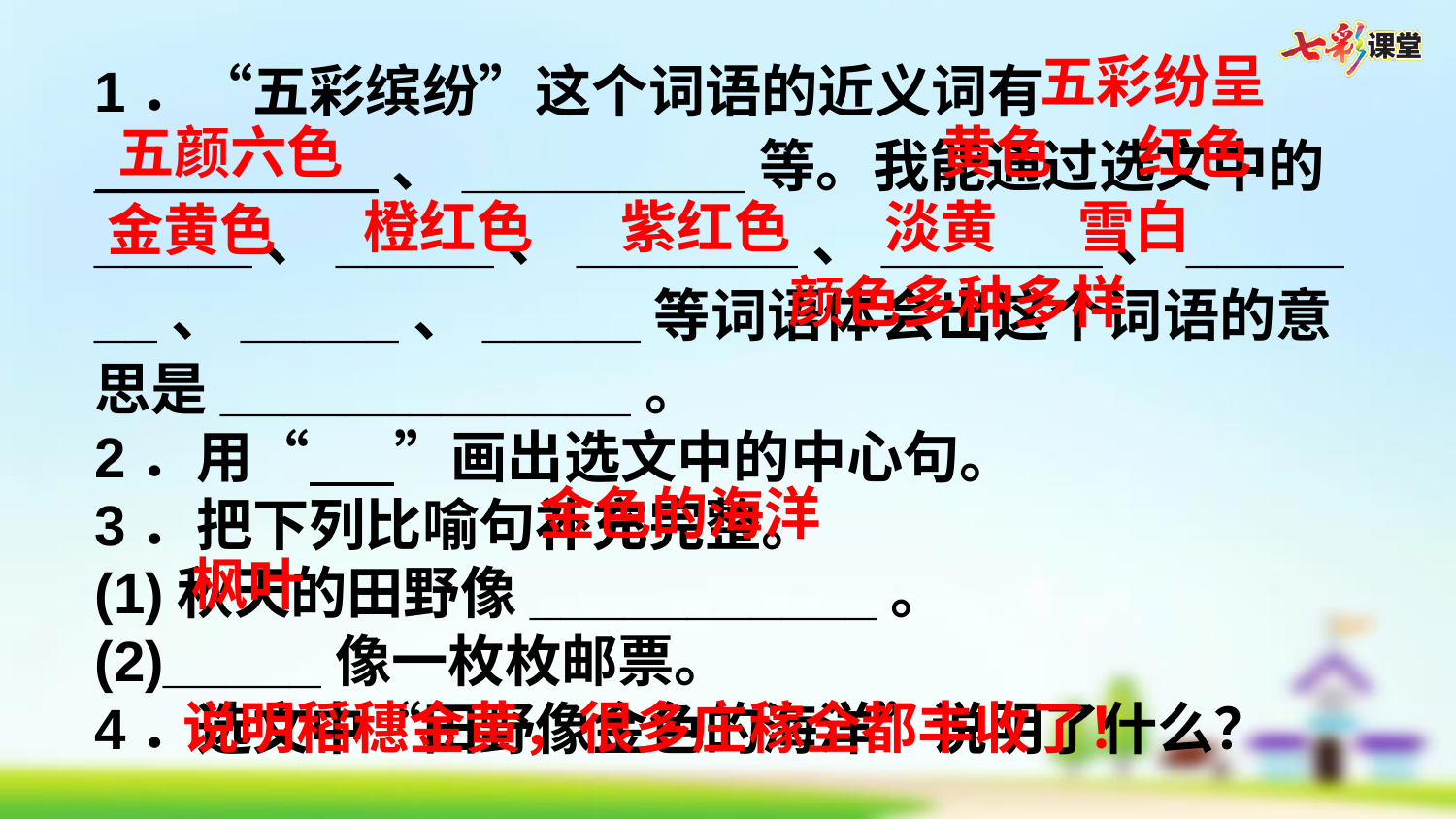

五彩纷呈
1．“五彩缤纷”这个词语的近义词有_________、_________等。我能通过选文中的_____、_____、_______、_______、_______、_____、_____等词语体会出这个词语的意思是_____________。
2．用“   ”画出选文中的中心句。
3．把下列比喻句补充完整。
(1)秋天的田野像___________。
(2)_____像一枚枚邮票。
4．选文中“田野像金色的海洋”说明了什么？

黄色
红色
五颜六色
橙红色
紫红色
淡黄
雪白
金黄色
颜色多种多样
金色的海洋
枫叶
说明稻穗金黄，很多庄稼全都丰收了！